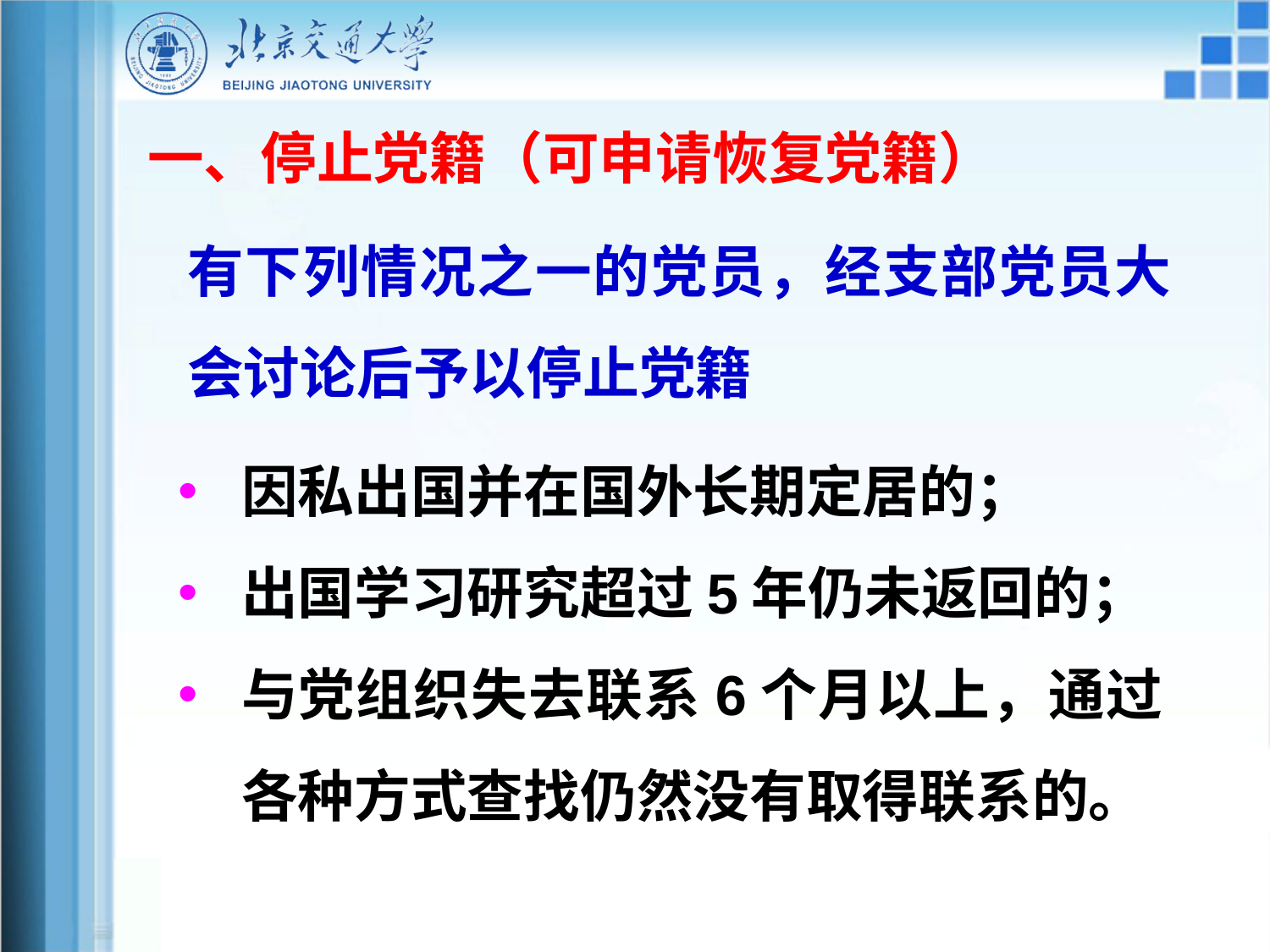

一、停止党籍（可申请恢复党籍）
有下列情况之一的党员，经支部党员大会讨论后予以停止党籍
因私出国并在国外长期定居的；
出国学习研究超过5年仍未返回的；
与党组织失去联系6个月以上，通过各种方式查找仍然没有取得联系的。